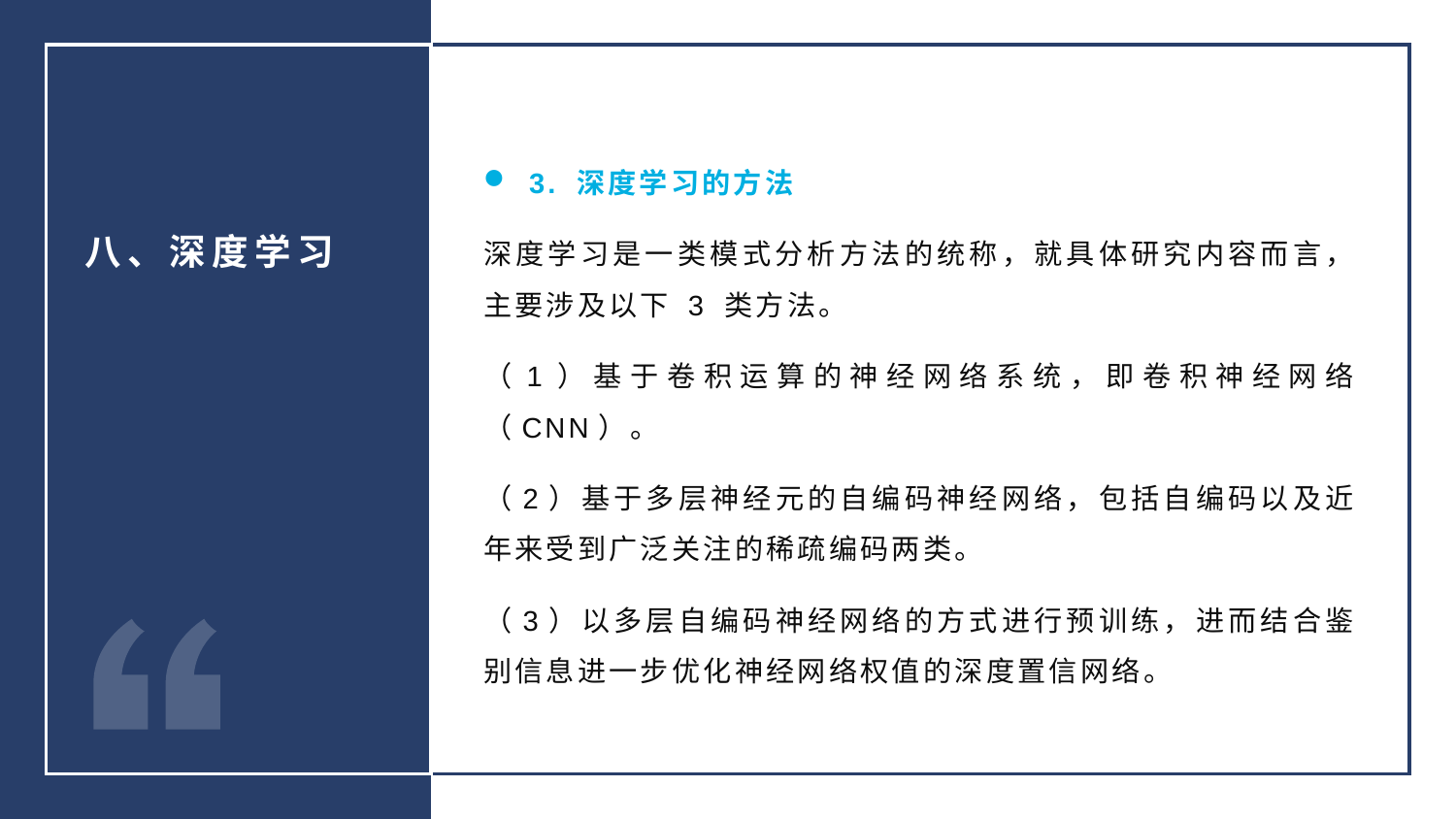

3. 深度学习的方法
深度学习是一类模式分析方法的统称，就具体研究内容而言，主要涉及以下 3 类方法。
（1）基于卷积运算的神经网络系统，即卷积神经网络（CNN）。
（2）基于多层神经元的自编码神经网络，包括自编码以及近年来受到广泛关注的稀疏编码两类。
（3）以多层自编码神经网络的方式进行预训练，进而结合鉴别信息进一步优化神经网络权值的深度置信网络。
八、深度学习